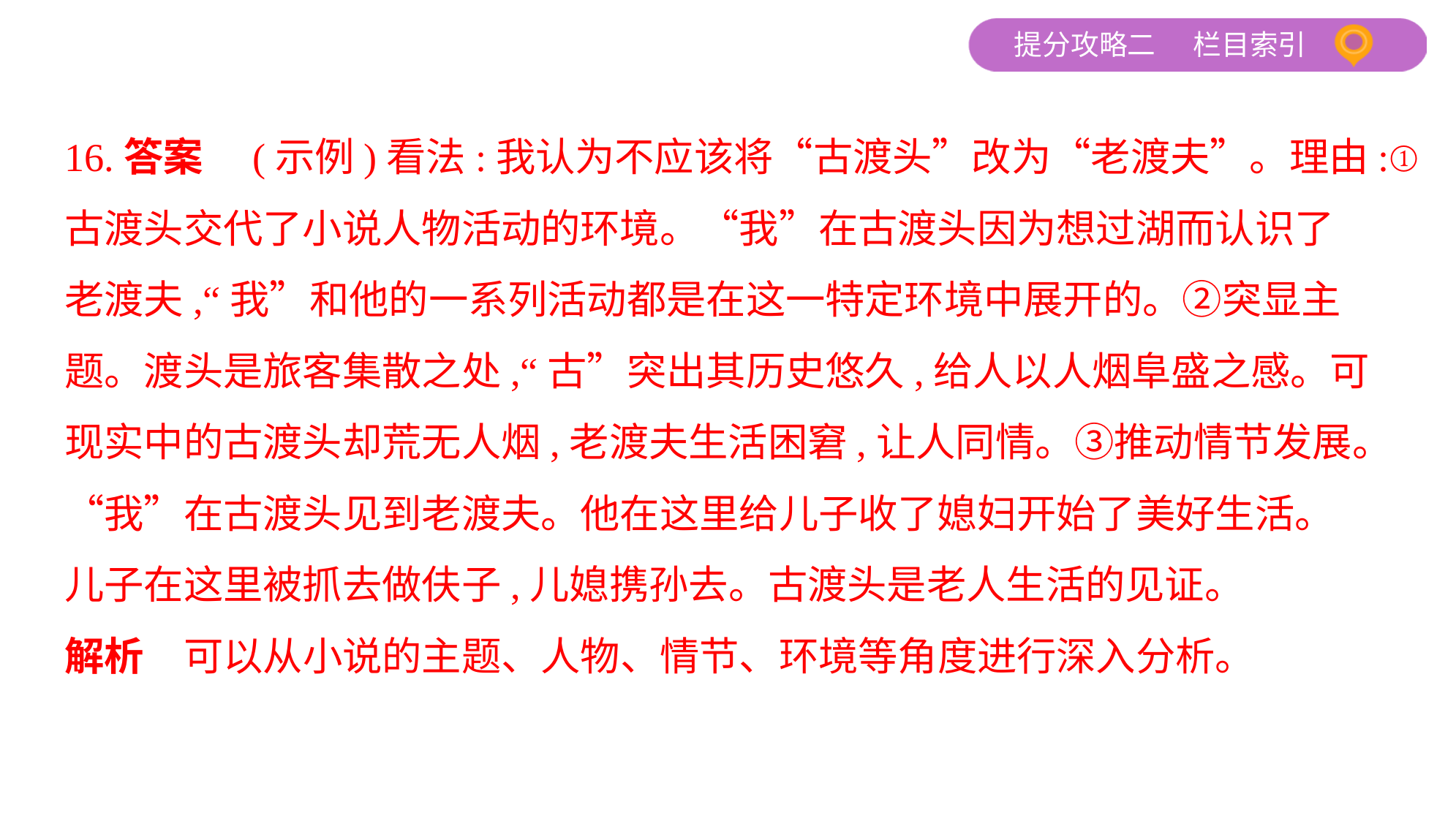

16.答案　(示例)看法:我认为不应该将“古渡头”改为“老渡夫”。理由:①
古渡头交代了小说人物活动的环境。“我”在古渡头因为想过湖而认识了
老渡夫,“我”和他的一系列活动都是在这一特定环境中展开的。②突显主
题。渡头是旅客集散之处,“古”突出其历史悠久,给人以人烟阜盛之感。可
现实中的古渡头却荒无人烟,老渡夫生活困窘,让人同情。③推动情节发展。
“我”在古渡头见到老渡夫。他在这里给儿子收了媳妇开始了美好生活。
儿子在这里被抓去做伕子,儿媳携孙去。古渡头是老人生活的见证。
解析　可以从小说的主题、人物、情节、环境等角度进行深入分析。